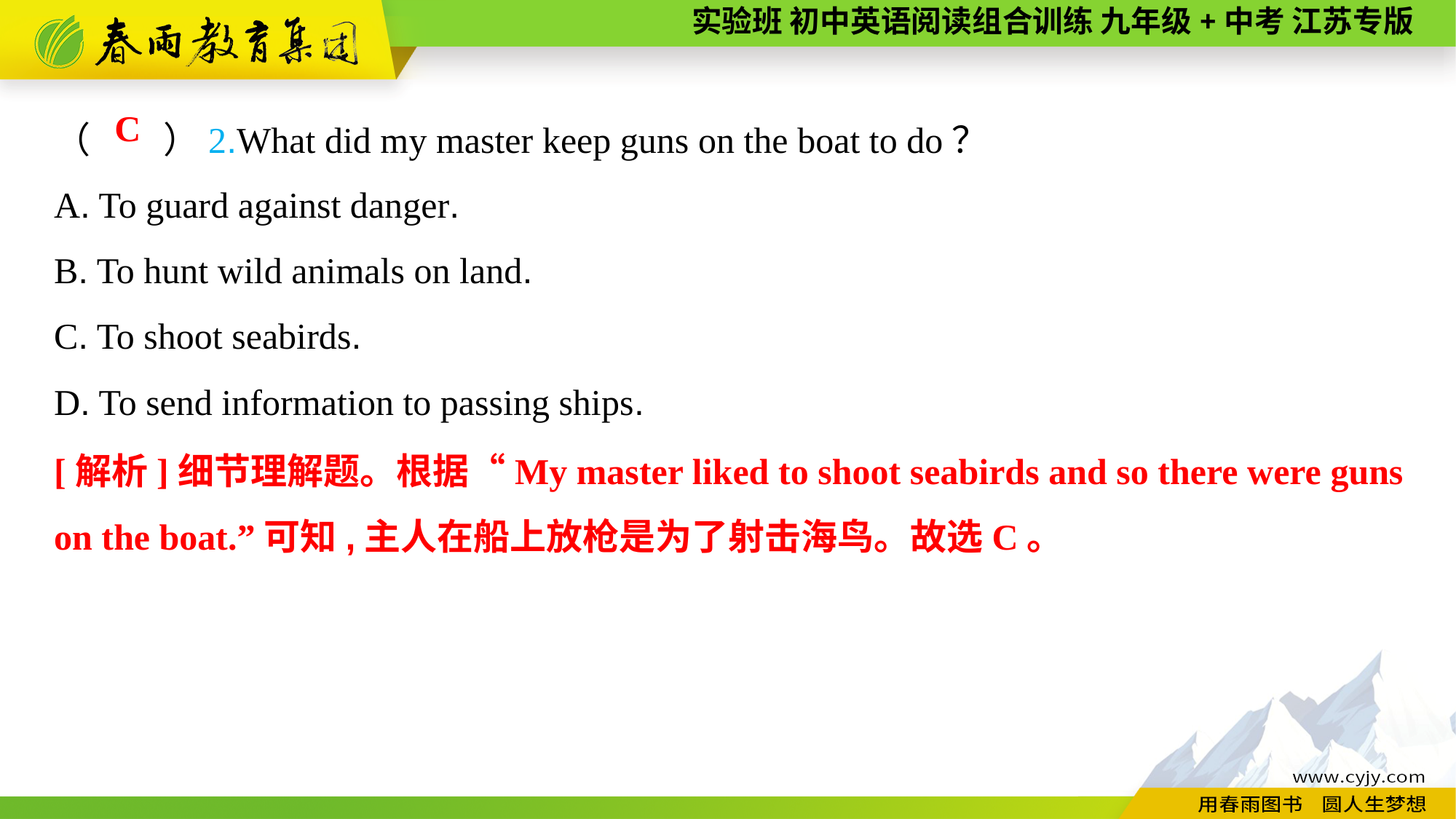

（　　）2.What did my master keep guns on the boat to do？
A. To guard against danger.
B. To hunt wild animals on land.
C. To shoot seabirds.
D. To send information to passing ships.
C
[解析]细节理解题。根据“My master liked to shoot seabirds and so there were guns on the boat.”可知,主人在船上放枪是为了射击海鸟。故选C。